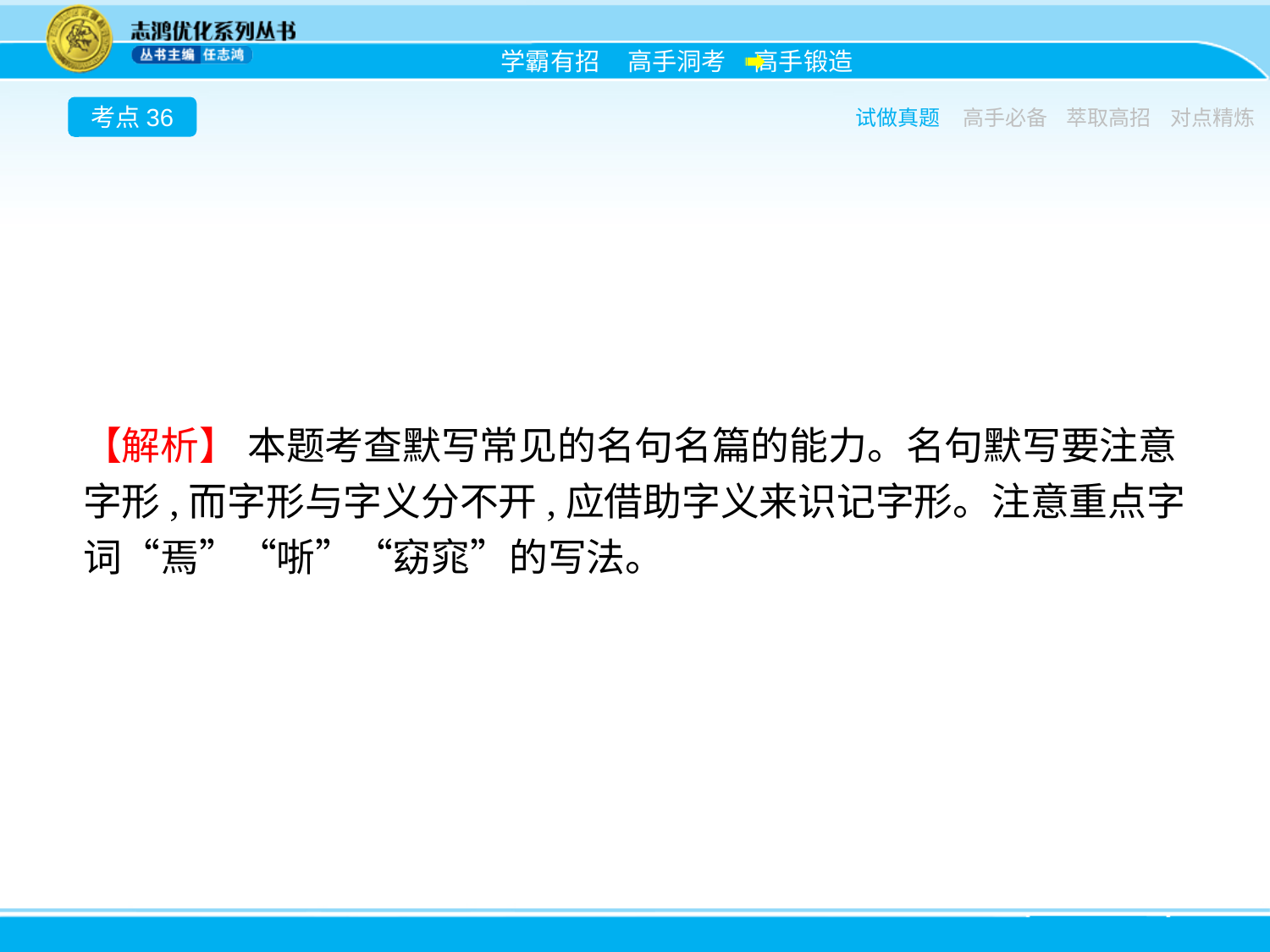

考点36
试做真题
高手必备
萃取高招
对点精炼
【解析】 本题考查默写常见的名句名篇的能力。名句默写要注意字形,而字形与字义分不开,应借助字义来识记字形。注意重点字词“焉”“哳”“窈窕”的写法。